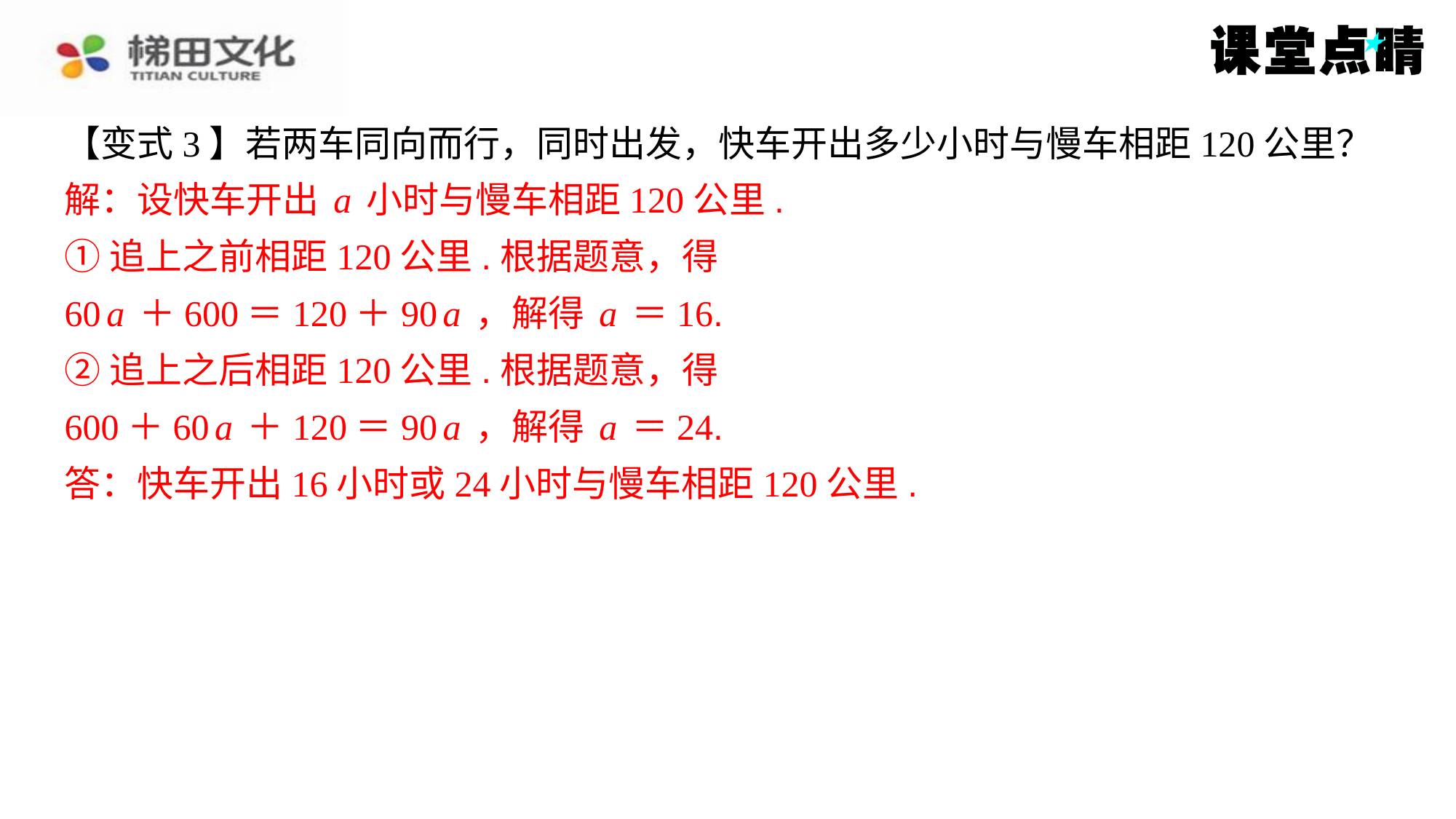

【变式3】若两车同向而行，同时出发，快车开出多少小时与慢车相距120公里？
解：设快车开出a小时与慢车相距120公里.
①追上之前相距120公里.根据题意，得
60a＋600＝120＋90a，解得a＝16.
②追上之后相距120公里.根据题意，得
600＋60a＋120＝90a，解得a＝24.
答：快车开出16小时或24小时与慢车相距120公里.
解：设快车开出a小时与慢车相距120公里.
①追上之前相距120公里.根据题意，得
60a＋600＝120＋90a，解得a＝16.
②追上之后相距120公里.根据题意，得
600＋60a＋120＝90a，解得a＝24.
答：快车开出16小时或24小时与慢车相距120公里.